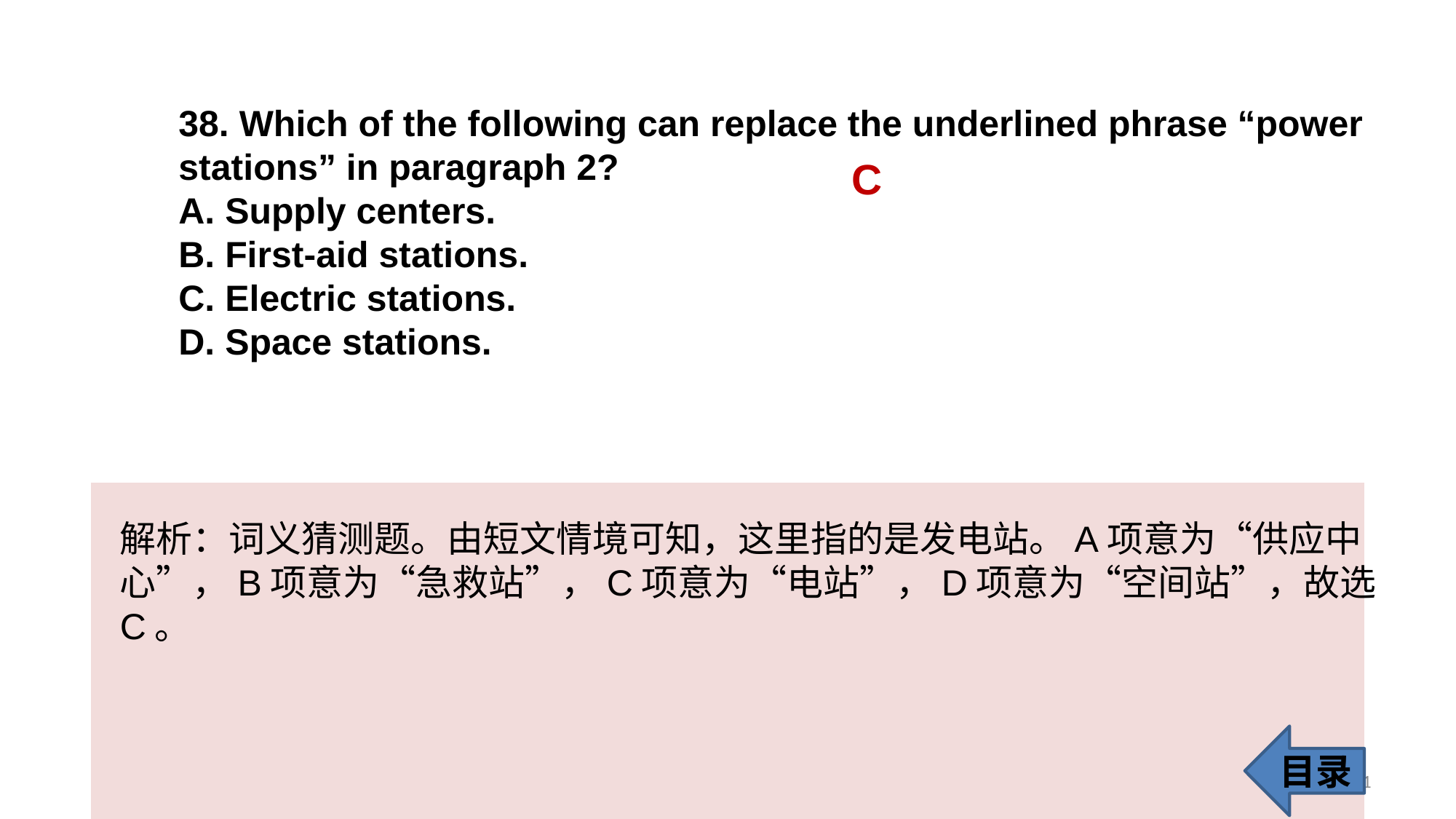

38. Which of the following can replace the underlined phrase “power stations” in paragraph 2?
A. Supply centers.
B. First-aid stations.
C. Electric stations.
D. Space stations.
C

解析：词义猜测题。由短文情境可知，这里指的是发电站。A项意为“供应中
心”，B项意为“急救站”，C项意为“电站”，D项意为“空间站”，故选C。
目录
41